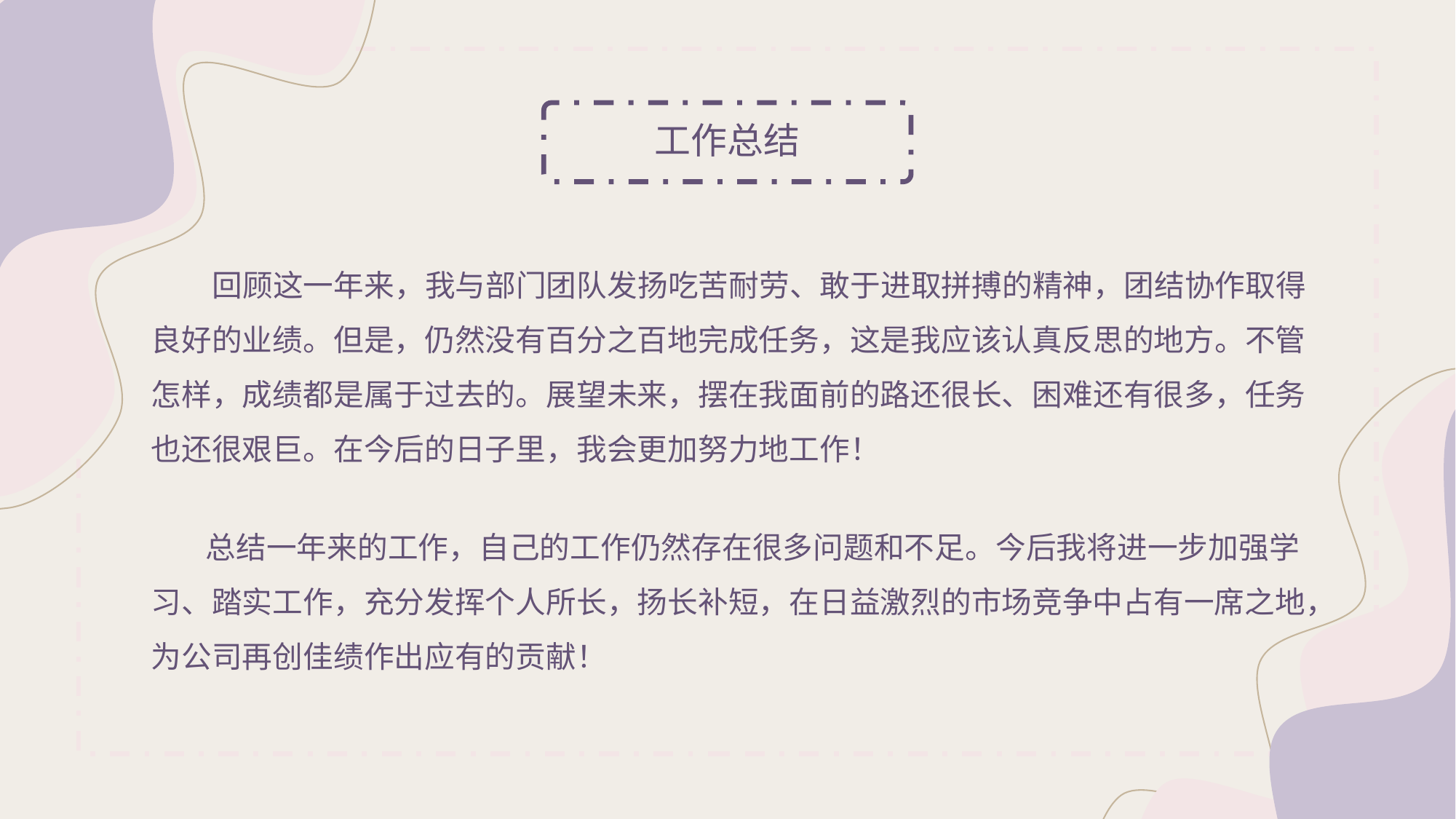

工作总结
        回顾这一年来，我与部门团队发扬吃苦耐劳、敢于进取拼搏的精神，团结协作取得良好的业绩。但是，仍然没有百分之百地完成任务，这是我应该认真反思的地方。不管怎样，成绩都是属于过去的。展望未来，摆在我面前的路还很长、困难还有很多，任务也还很艰巨。在今后的日子里，我会更加努力地工作！
       总结一年来的工作，自己的工作仍然存在很多问题和不足。今后我将进一步加强学习、踏实工作，充分发挥个人所长，扬长补短，在日益激烈的市场竞争中占有一席之地，为公司再创佳绩作出应有的贡献！